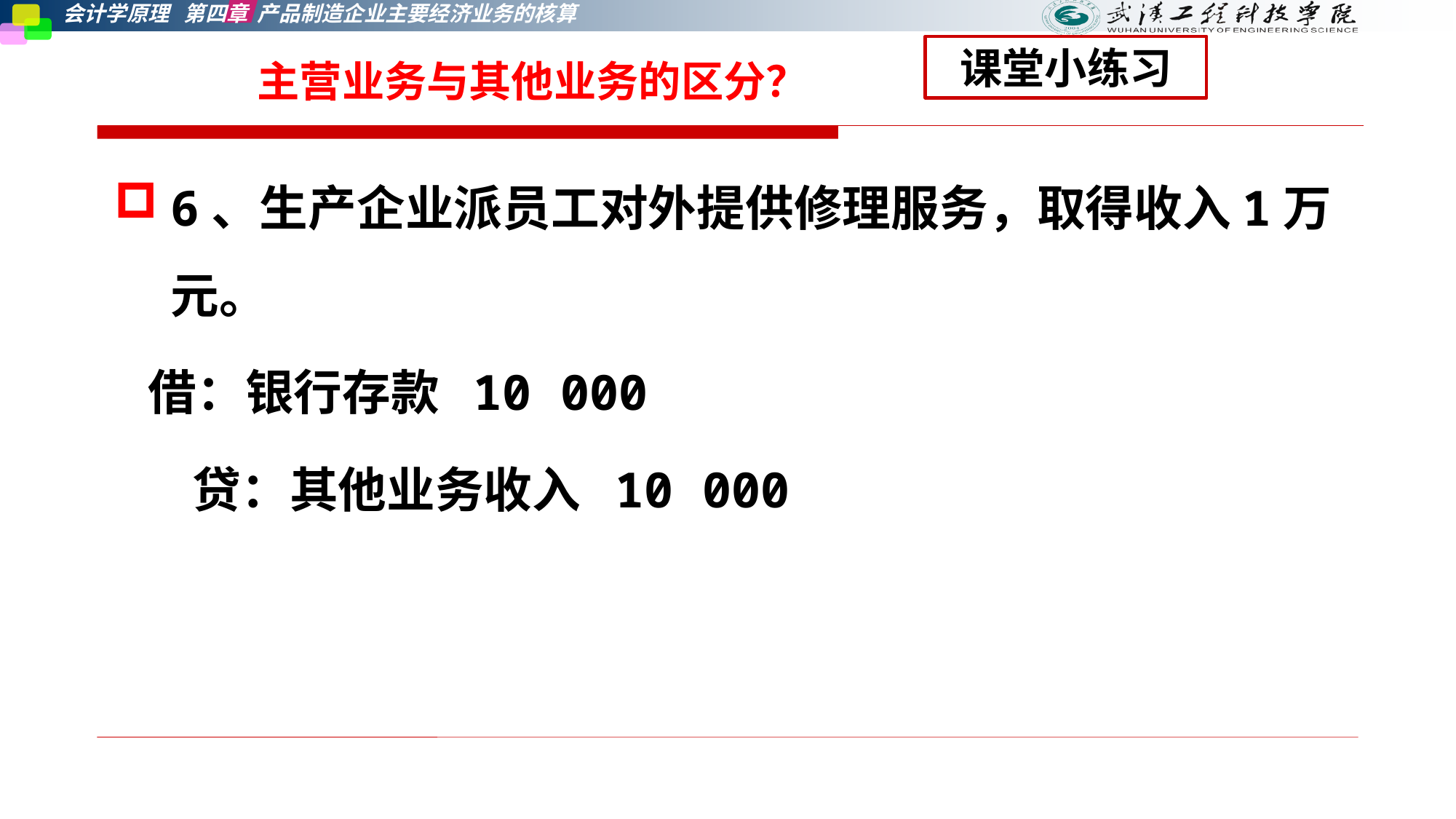

课堂小练习
# 主营业务与其他业务的区分？
6、生产企业派员工对外提供修理服务，取得收入1万元。
  借：银行存款  10 000
      贷：其他业务收入  10 000